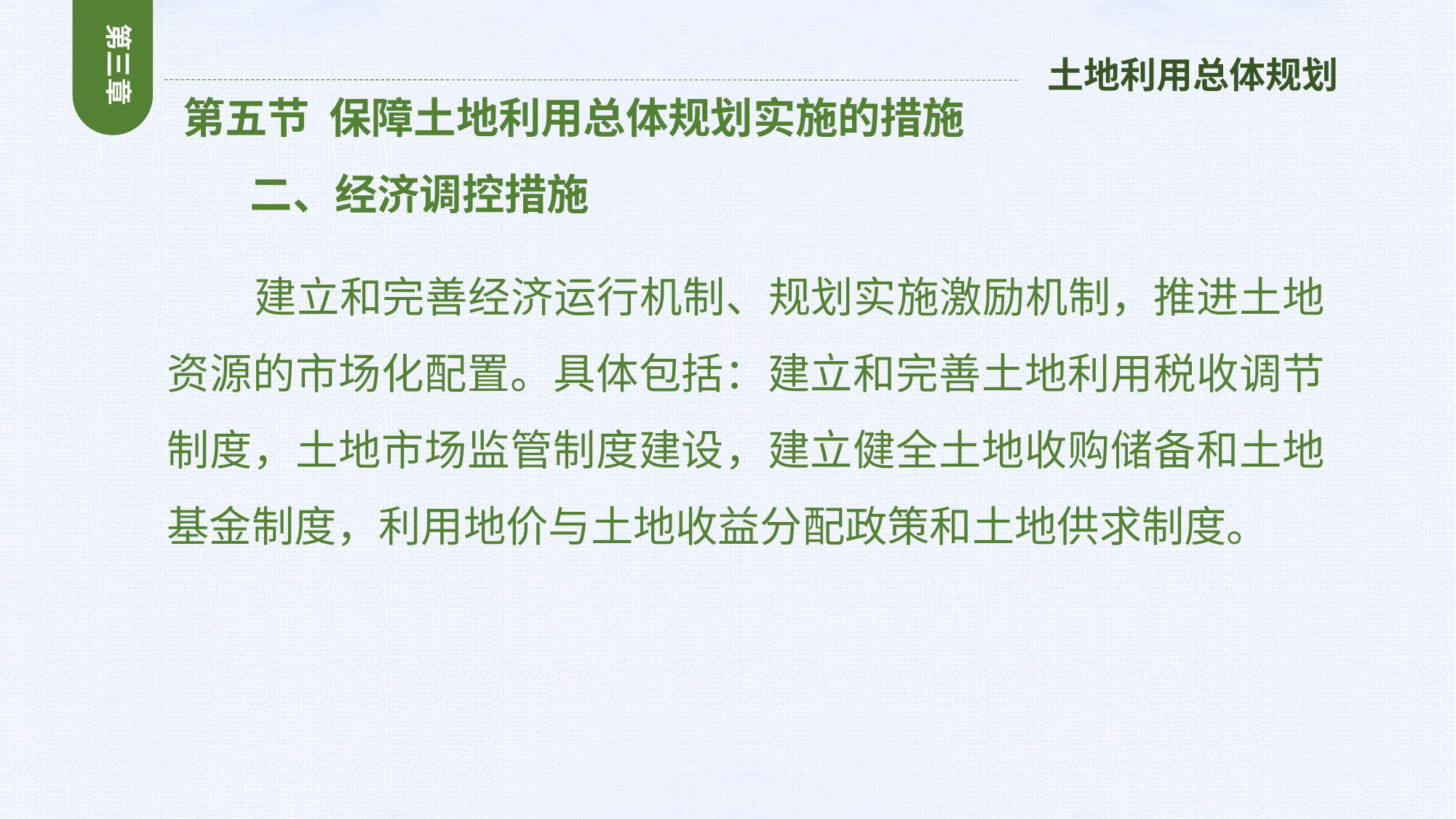

第三章
土地利用总体规划
 第五节  保障土地利用总体规划实施的措施
        二、经济调控措施
        建立和完善经济运行机制、规划实施激励机制，推进土地资源的市场化配置。具体包括：建立和完善土地利用税收调节制度，土地市场监管制度建设，建立健全土地收购储备和土地基金制度，利用地价与土地收益分配政策和土地供求制度。